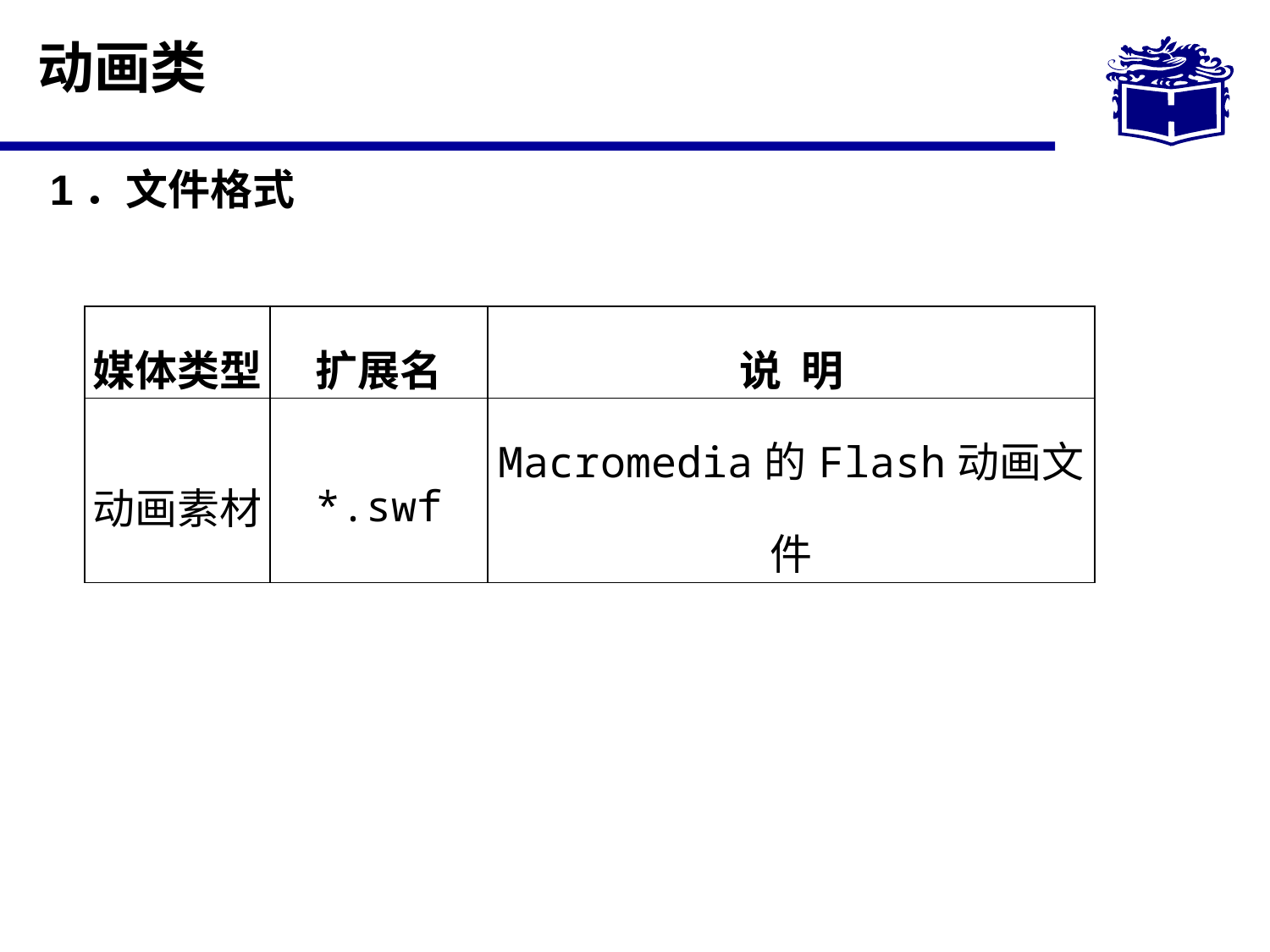

# 动画类
1．文件格式
| 媒体类型 | 扩展名 | 说 明 |
| --- | --- | --- |
| 动画素材 | \*.swf | Macromedia的Flash动画文件 |